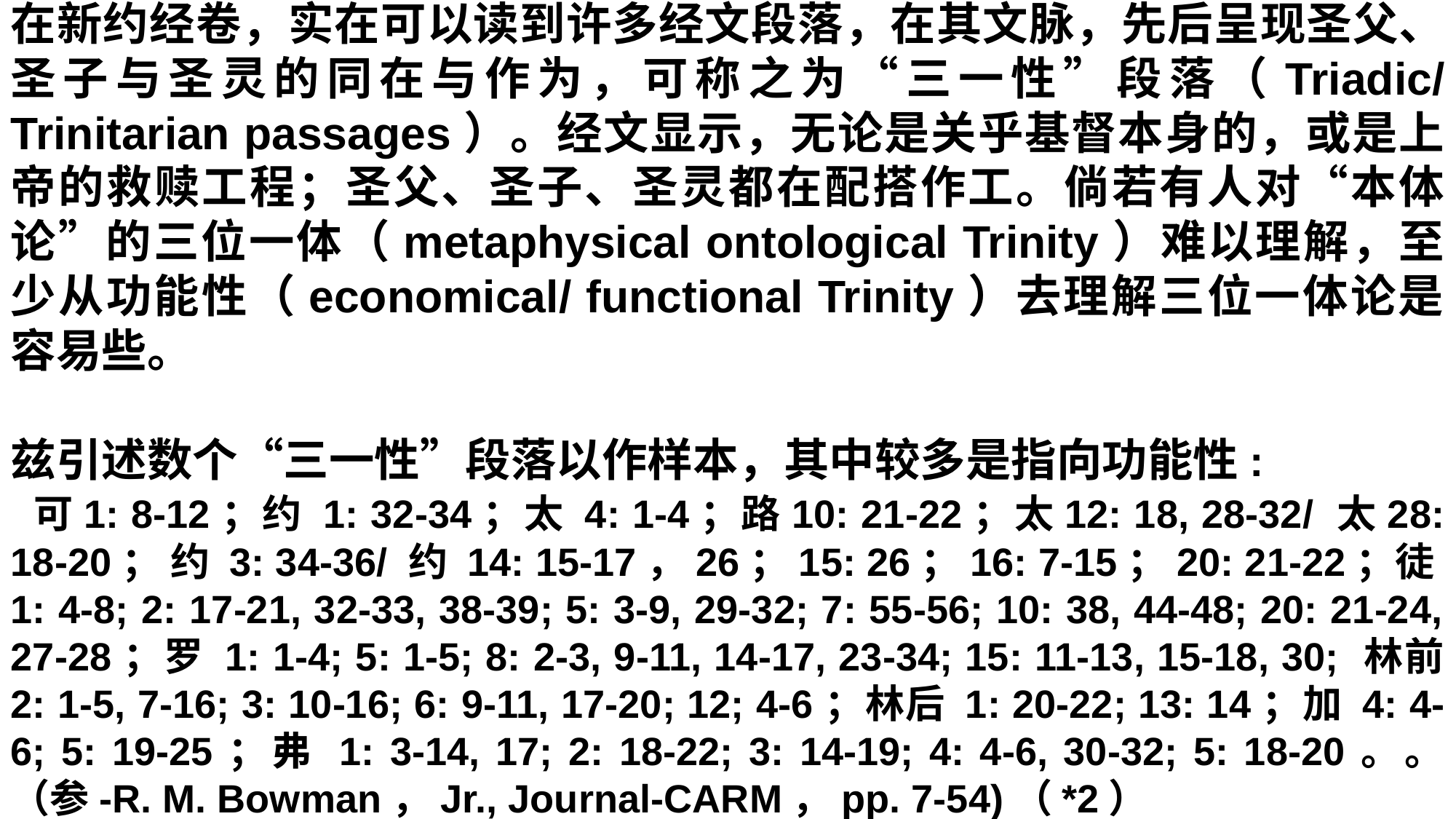

在新约经卷，实在可以读到许多经文段落，在其文脉，先后呈现圣父、圣子与圣灵的同在与作为，可称之为“三一性”段落（Triadic/ Trinitarian passages）。经文显示，无论是关乎基督本身的，或是上帝的救赎工程；圣父、圣子、圣灵都在配搭作工。倘若有人对“本体论”的三位一体（metaphysical ontological Trinity）难以理解，至少从功能性（economical/ functional Trinity）去理解三位一体论是容易些。

兹引述数个“三一性”段落以作样本，其中较多是指向功能性:
 可1: 8-12；约 1: 32-34；太 4: 1-4；路10: 21-22；太12: 18, 28-32/ 太28: 18-20； 约 3: 34-36/ 约 14: 15-17，26；15: 26；16: 7-15；20: 21-22；徒1: 4-8; 2: 17-21, 32-33, 38-39; 5: 3-9, 29-32; 7: 55-56; 10: 38, 44-48; 20: 21-24, 27-28；罗 1: 1-4; 5: 1-5; 8: 2-3, 9-11, 14-17, 23-34; 15: 11-13, 15-18, 30; 林前 2: 1-5, 7-16; 3: 10-16; 6: 9-11, 17-20; 12; 4-6；林后 1: 20-22; 13: 14；加 4: 4-6; 5: 19-25；弗 1: 3-14, 17; 2: 18-22; 3: 14-19; 4: 4-6, 30-32; 5: 18-20。。（参-R. M. Bowman，Jr., Journal-CARM，pp. 7-54)（*2）